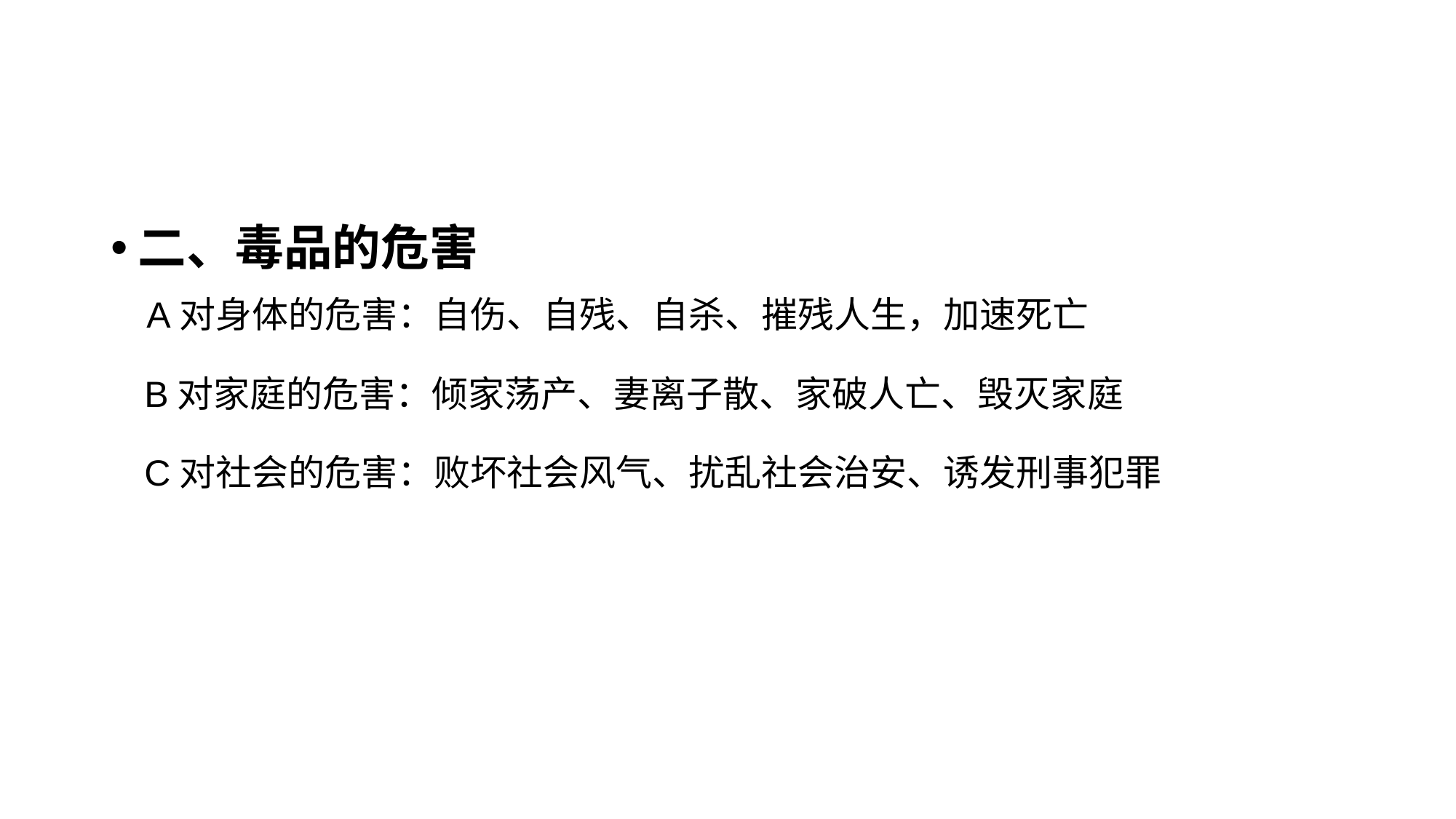

#
二、毒品的危害
   A对身体的危害：自伤、自残、自杀、摧残人生，加速死亡
   B对家庭的危害：倾家荡产、妻离子散、家破人亡、毁灭家庭
   C对社会的危害：败坏社会风气、扰乱社会治安、诱发刑事犯罪